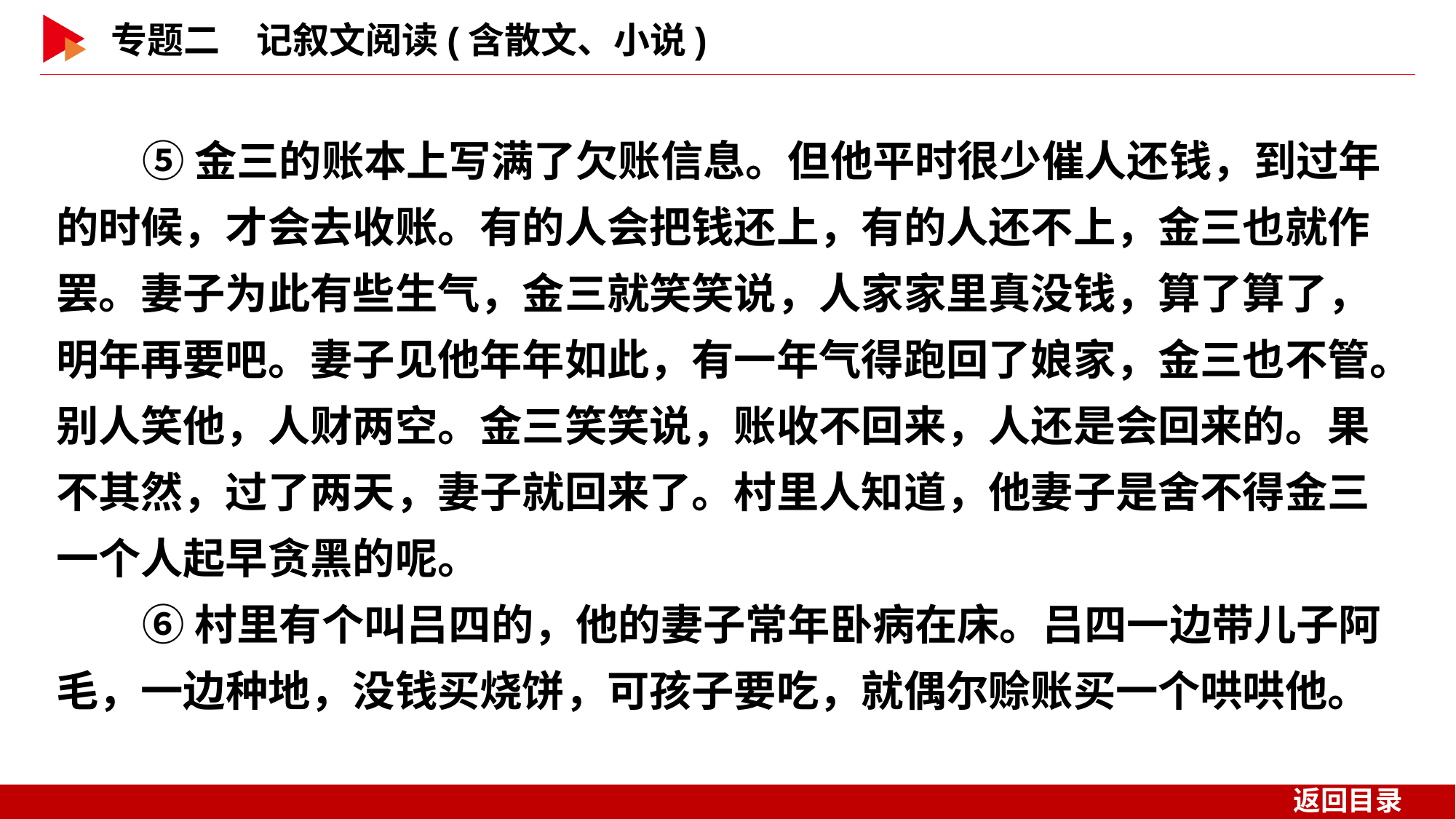

⑤金三的账本上写满了欠账信息。但他平时很少催人还钱，到过年的时候，才会去收账。有的人会把钱还上，有的人还不上，金三也就作罢。妻子为此有些生气，金三就笑笑说，人家家里真没钱，算了算了，明年再要吧。妻子见他年年如此，有一年气得跑回了娘家，金三也不管。别人笑他，人财两空。金三笑笑说，账收不回来，人还是会回来的。果不其然，过了两天，妻子就回来了。村里人知道，他妻子是舍不得金三一个人起早贪黑的呢。
⑥村里有个叫吕四的，他的妻子常年卧病在床。吕四一边带儿子阿毛，一边种地，没钱买烧饼，可孩子要吃，就偶尔赊账买一个哄哄他。